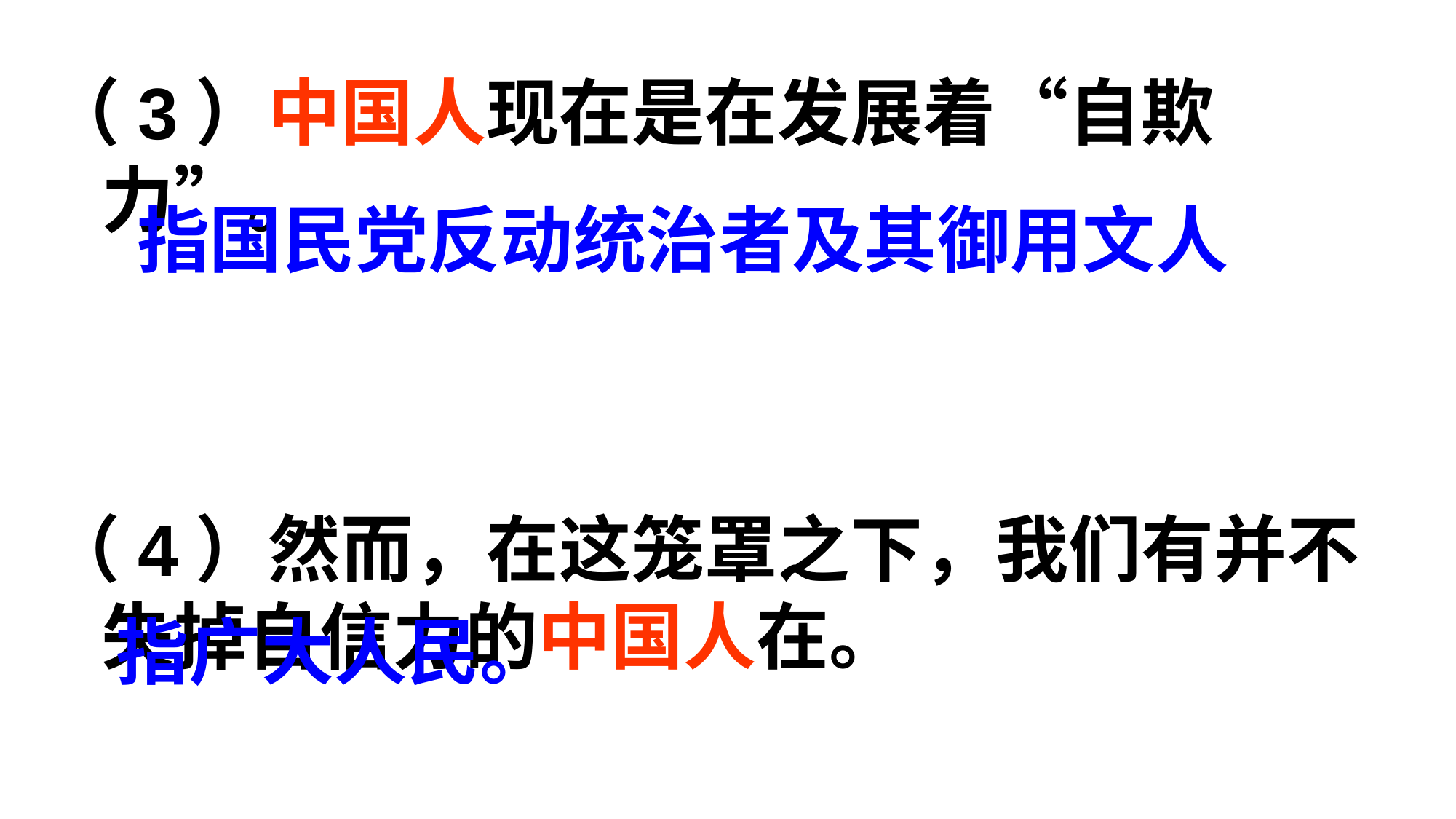

（3）中国人现在是在发展着“自欺力”。

（4）然而，在这笼罩之下，我们有并不失掉自信力的中国人在。

指国民党反动统治者及其御用文人
指广大人民。